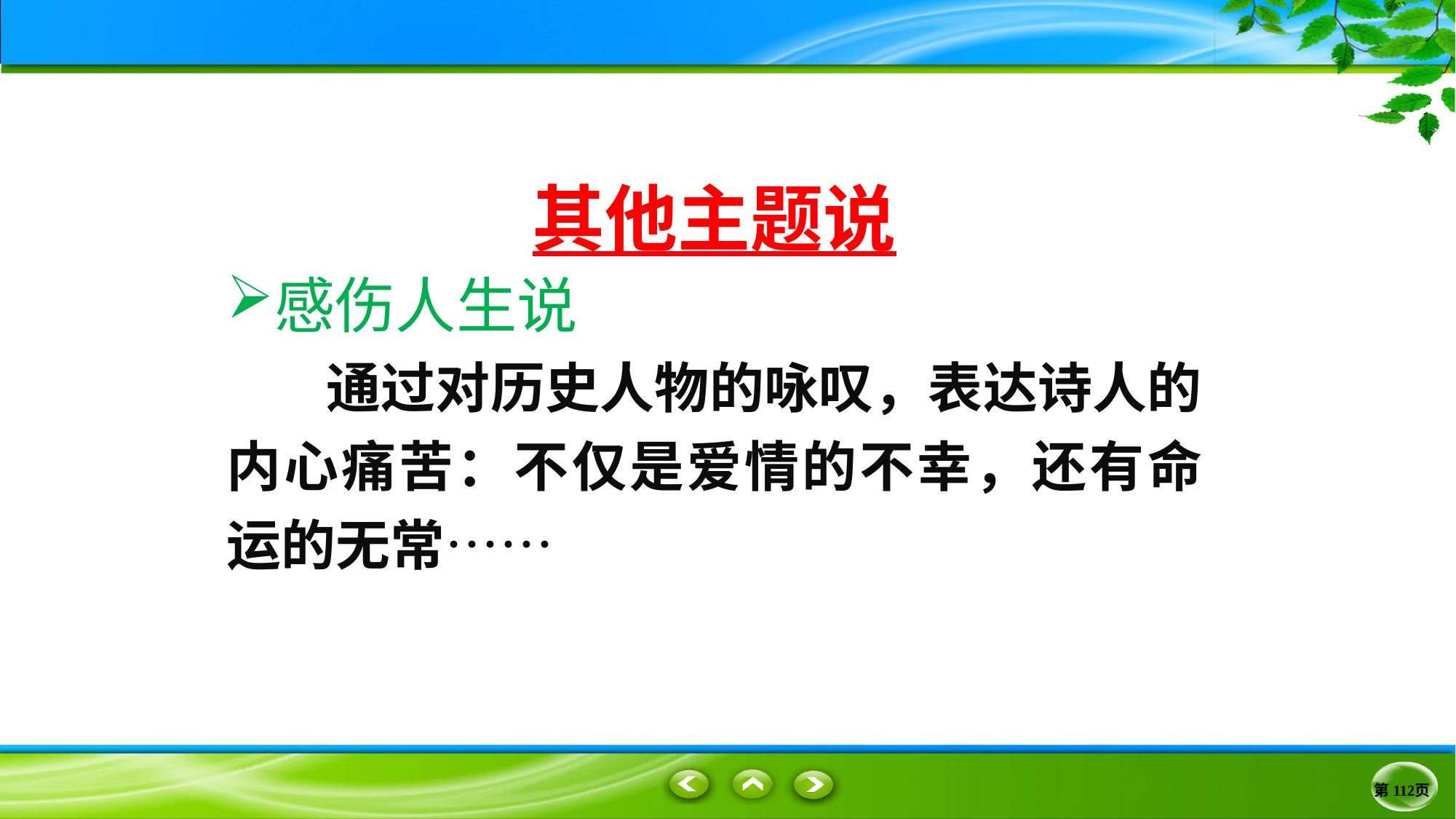

其他主题说
感伤人生说
       通过对历史人物的咏叹，表达诗人的内心痛苦：不仅是爱情的不幸，还有命运的无常……